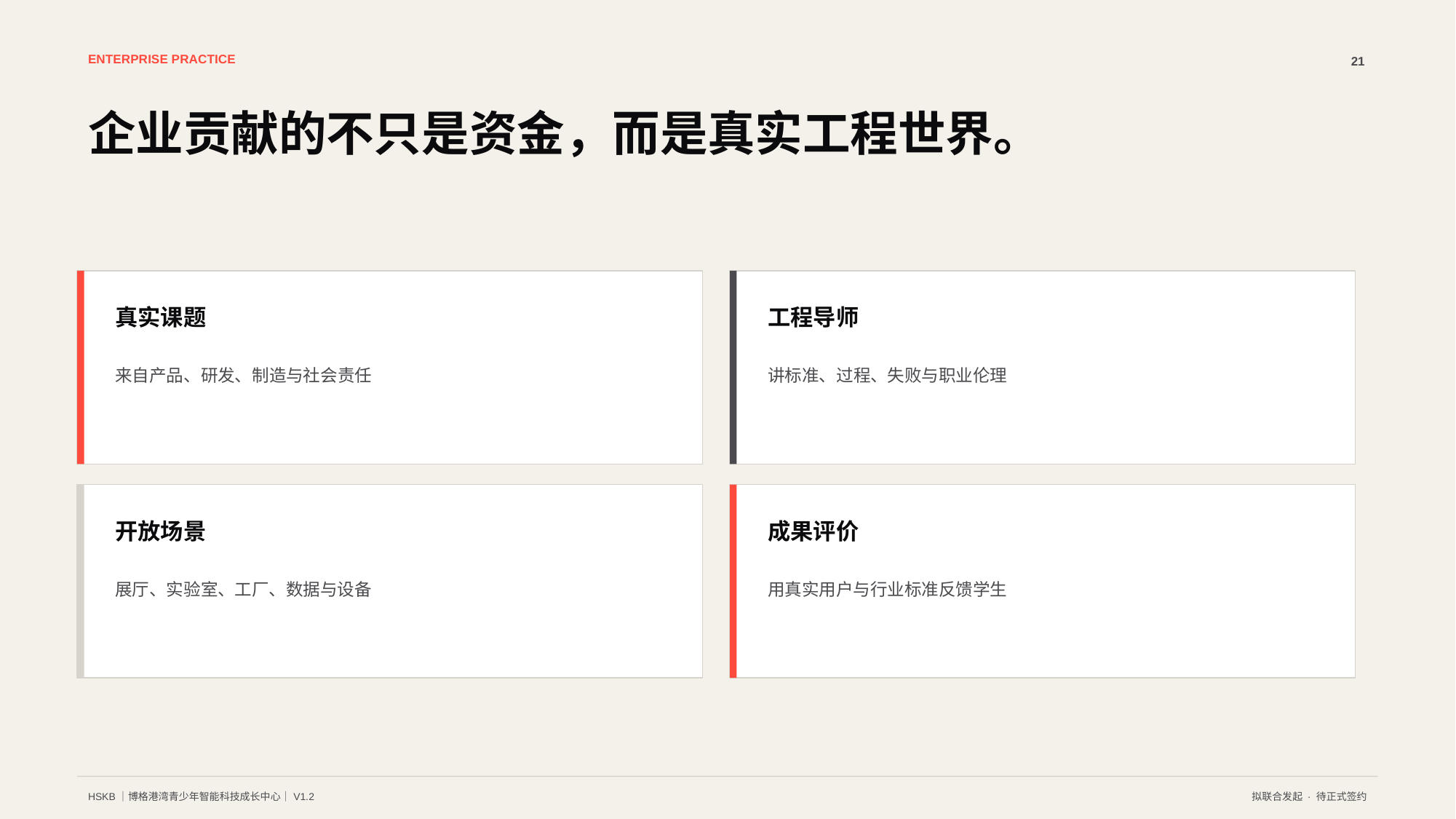

ENTERPRISE PRACTICE
21
企业贡献的不只是资金，而是真实工程世界。

真实课题
工程导师
来自产品、研发、制造与社会责任
讲标准、过程、失败与职业伦理

开放场景
成果评价
展厅、实验室、工厂、数据与设备
用真实用户与行业标准反馈学生

HSKB｜博格港湾青少年智能科技成长中心｜V1.2
拟联合发起 · 待正式签约